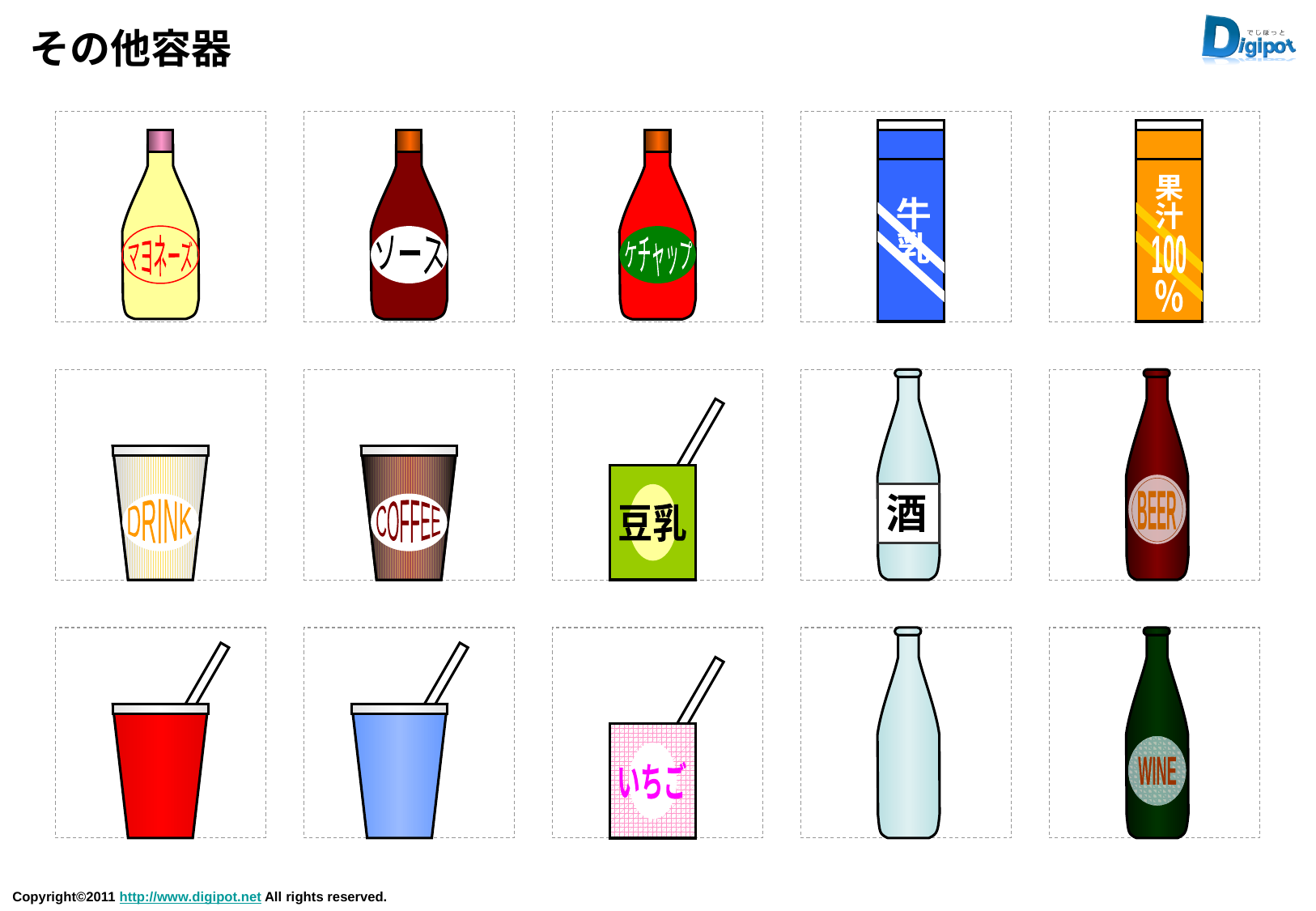

# その他容器

牛
乳

果
汁

100
％

マヨネーズ

ソース

ケチャップ

酒

BEER

豆乳

DRINK

COFFEE

WINE

いちご